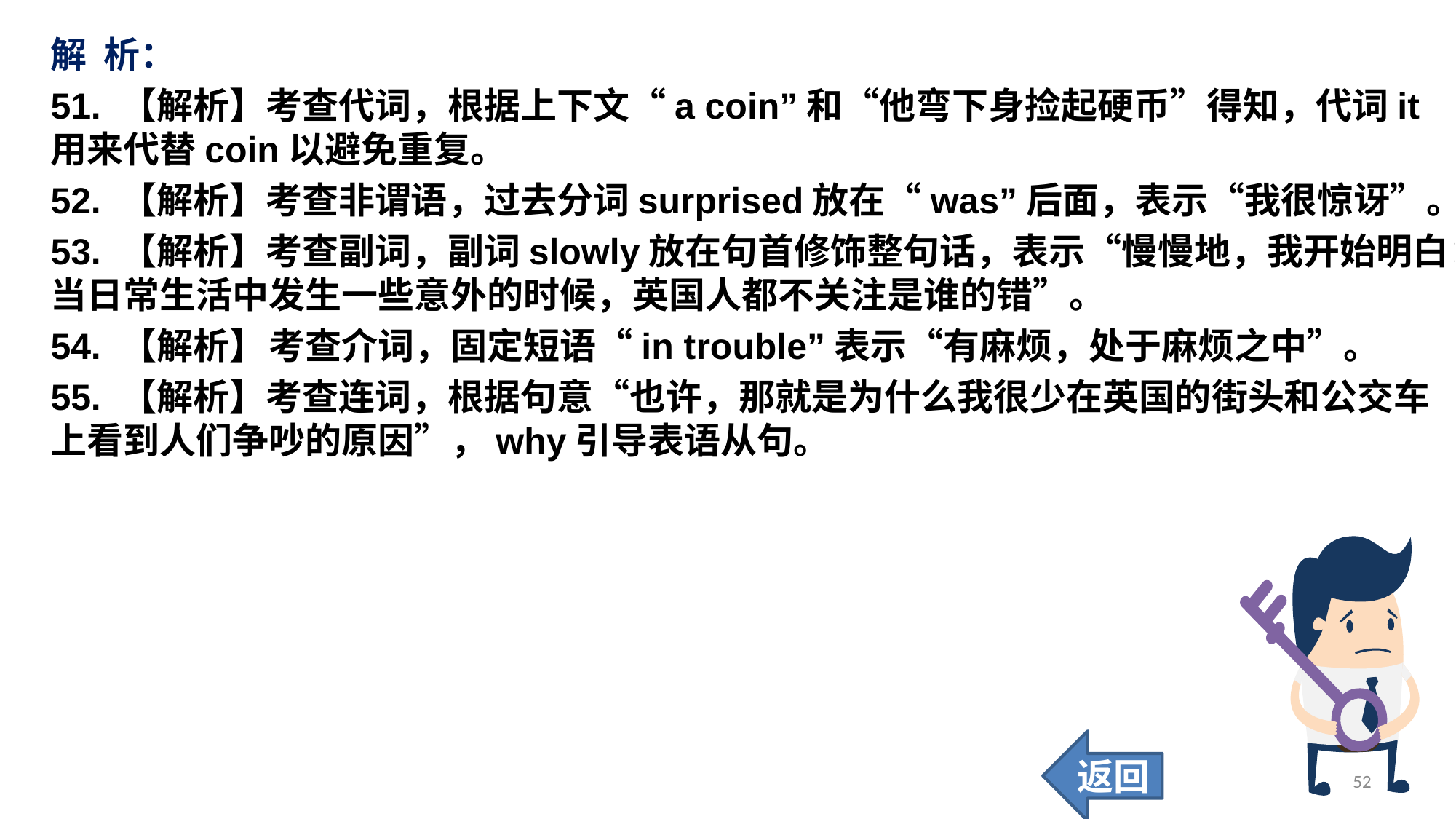

解  析：
51. 【解析】考查代词，根据上下文“a coin”和“他弯下身捡起硬币”得知，代词it用来代替coin以避免重复。
52. 【解析】考查非谓语，过去分词surprised放在“was”后面，表示“我很惊讶”。
53. 【解析】考查副词，副词slowly放在句首修饰整句话，表示“慢慢地，我开始明白：当日常生活中发生一些意外的时候，英国人都不关注是谁的错”。
54. 【解析】	考查介词，固定短语“in trouble”表示“有麻烦，处于麻烦之中”。
55. 【解析】考查连词，根据句意“也许，那就是为什么我很少在英国的街头和公交车上看到人们争吵的原因”，why引导表语从句。

返回
52